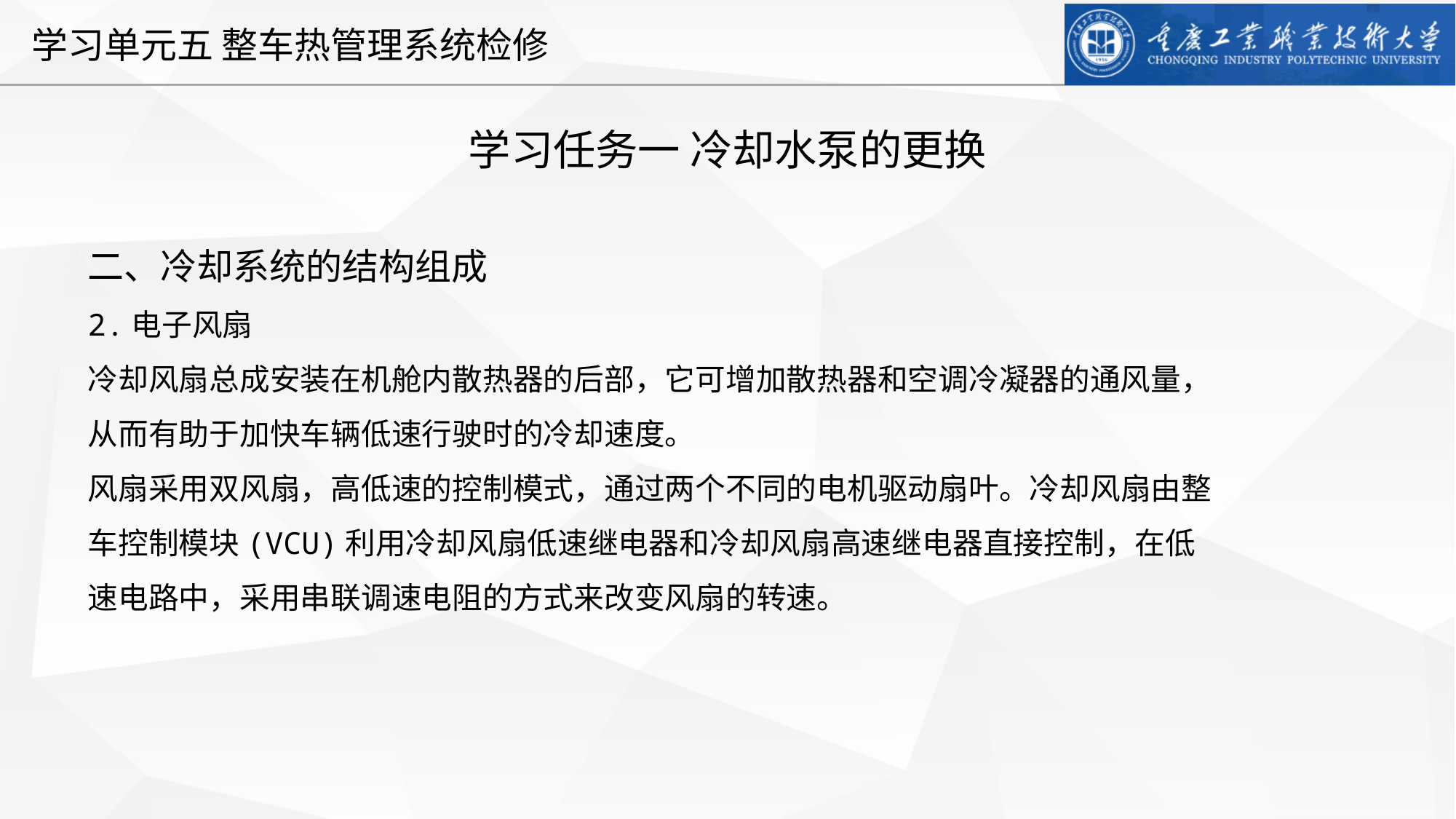

学习任务一 冷却水泵的更换
二、冷却系统的结构组成
2.电子风扇
冷却风扇总成安装在机舱内散热器的后部，它可增加散热器和空调冷凝器的通风量，从而有助于加快车辆低速行驶时的冷却速度。
风扇采用双风扇，高低速的控制模式，通过两个不同的电机驱动扇叶。冷却风扇由整车控制模块(VCU)利用冷却风扇低速继电器和冷却风扇高速继电器直接控制，在低速电路中，采用串联调速电阻的方式来改变风扇的转速。